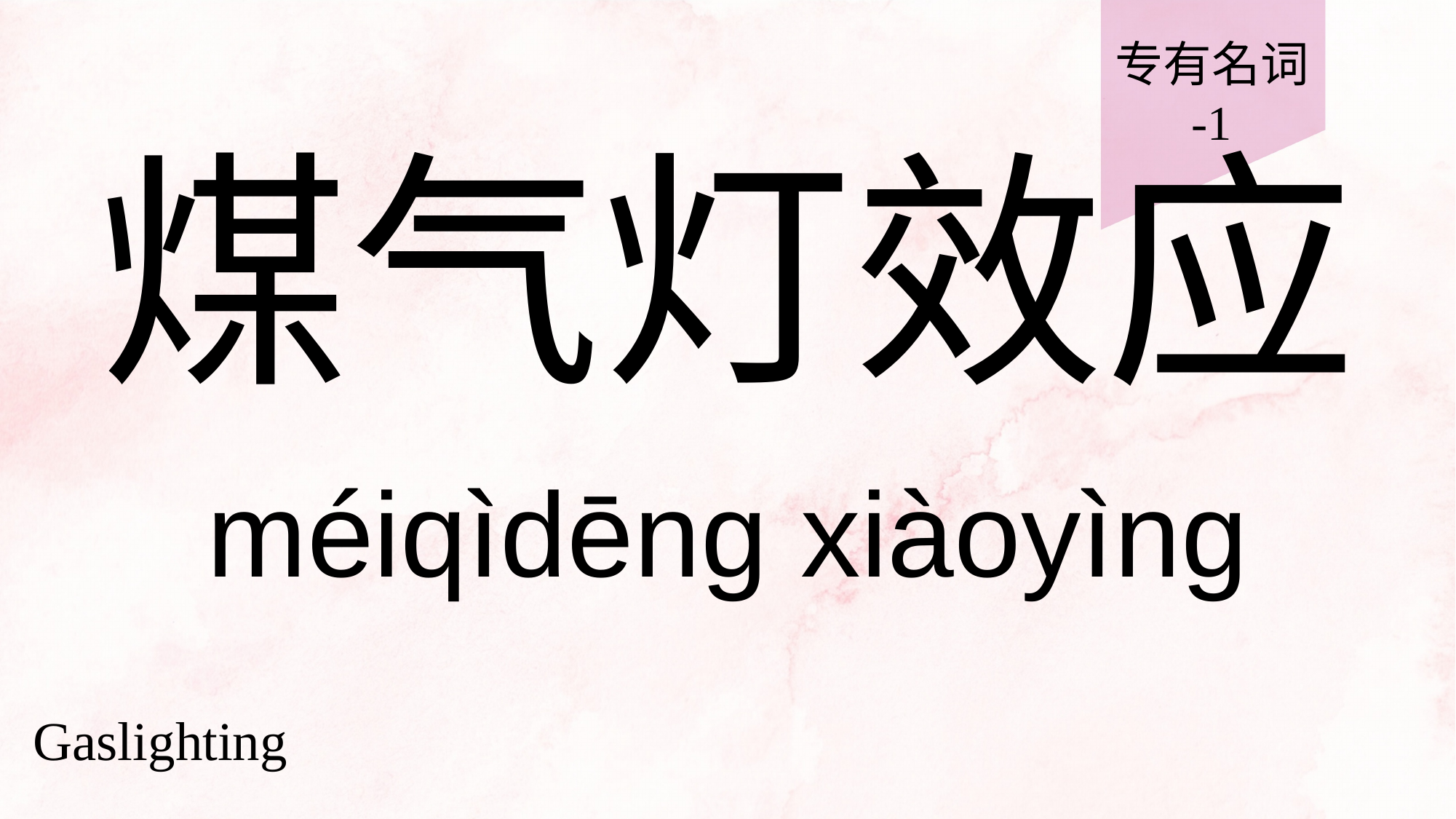

专有名词
-1
# 煤气灯效应
méiqìdēng xiàoyìng
Gaslighting